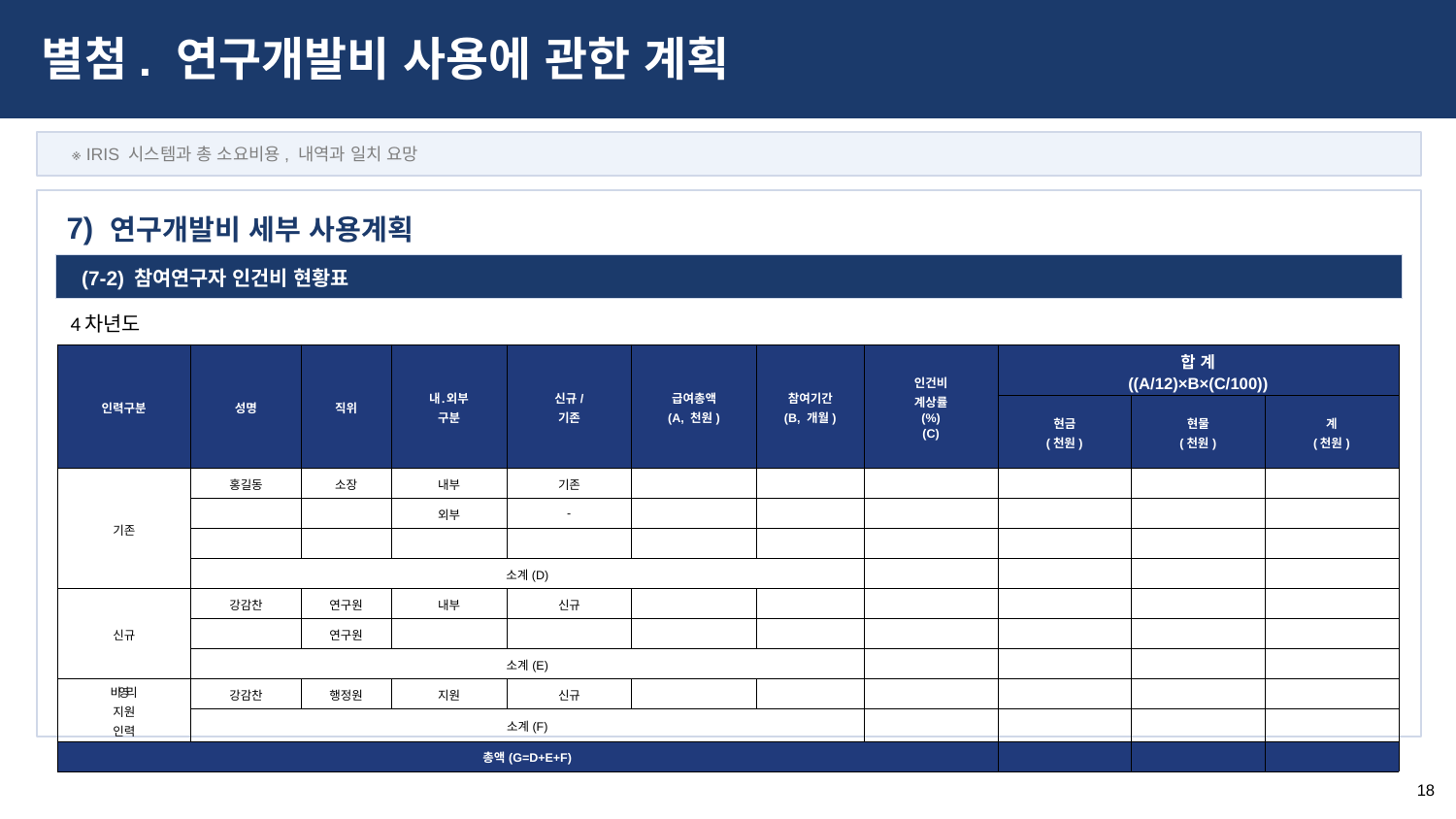

별첨. 연구개발비 사용에 관한 계획

※ IRIS 시스템과 총 소요비용, 내역과 일치 요망

연구개발비 세부 사용계획
7)
| (7-2) 참여연구자 인건비 현황표 |
| --- |
4차년도

| 인력구분 | 성명 | 직위 | 내․외부 구분 | 신규/ 기존 | 급여총액 (A, 천원) | 참여기간 (B, 개월) | 인건비 계상률 (%) (C) | 합 계 ((A/12)×B×(C/100)) |  |  |
| --- | --- | --- | --- | --- | --- | --- | --- | --- | --- | --- |
|  |  |  |  |  |  |  |  | 현금 (천원) | 현물 (천원) | 계 (천원) |
| 기존 | 홍길동 | 소장 | 내부 | 기존 |  |  |  |  |  |  |
|  |  |  | 외부 | - |  |  |  |  |  |  |
|  |  |  |  |  |  |  |  |  |  |  |
|  | 소계(D) |  |  |  |  |  |  |  |  |  |
| 신규 | 강감찬 | 연구원 | 내부 | 신규 |  |  |  |  |  |  |
|  |  | 연구원 |  |  |  |  |  |  |  |  |
|  | 소계(E) |  |  |  |  |  |  |  |  |  |
| 비영리 지원 인력 | 강감찬 | 행정원 | 지원 | 신규 |  |  |  |  |  |  |
|  | 소계(F) |  |  |  |  |  |  |  |  |  |
| 총액(G=D+E+F) |  |  |  |  |  |  |  |  |  |  |
18